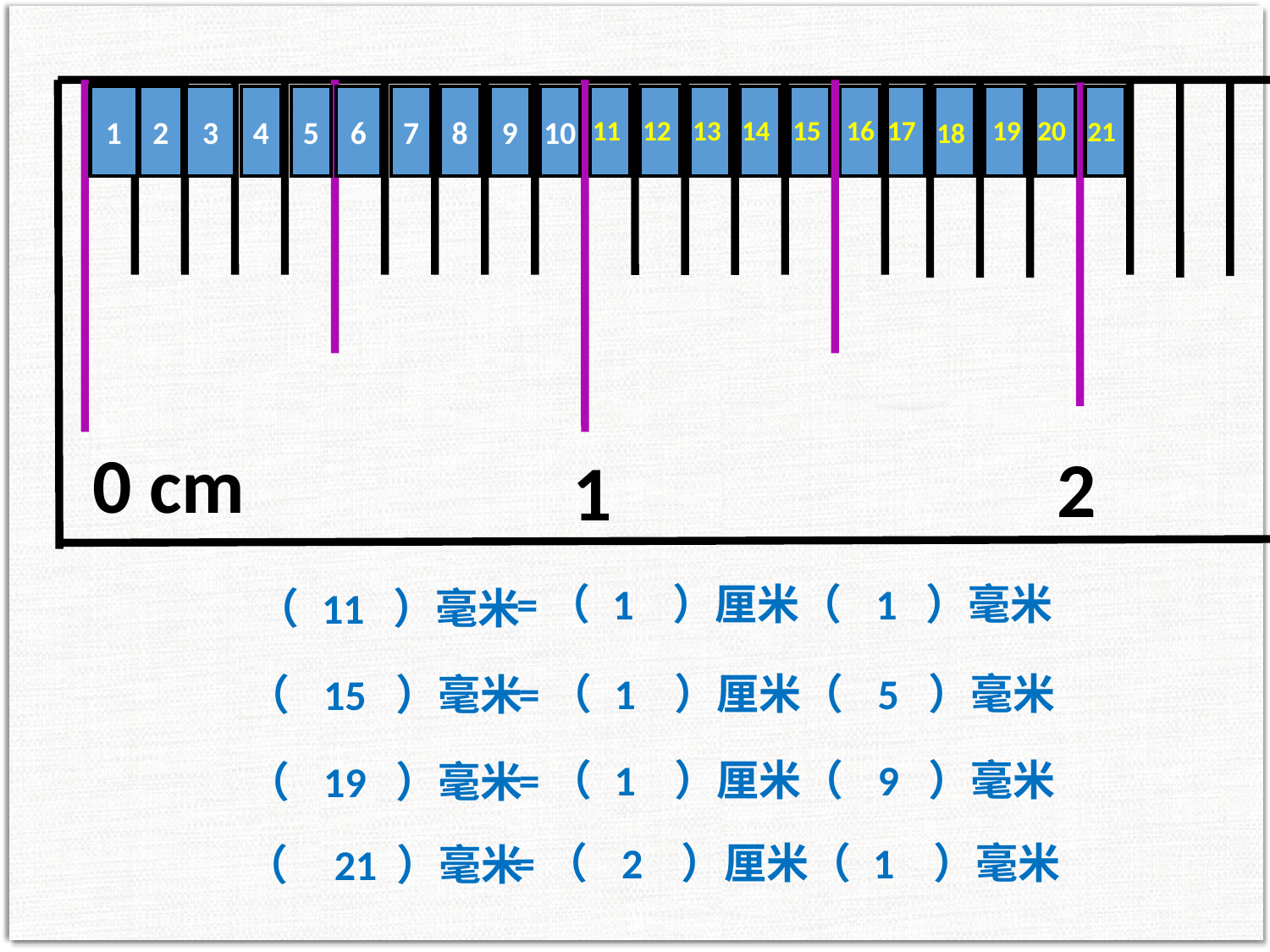

0 cm
1

1
2
3
4
5
6
7
8
9
10

11
12
13
14
15
16
17
19
20
21
18
2
=（ 1   ）厘米（  1  ）毫米
（ 11  ）毫米
=（ 1   ）厘米（  5  ）毫米
（  15  ）毫米
=（ 1   ）厘米（  9  ）毫米
（  19  ）毫米
=（  2   ）厘米（ 1   ）毫米
（   21 ）毫米